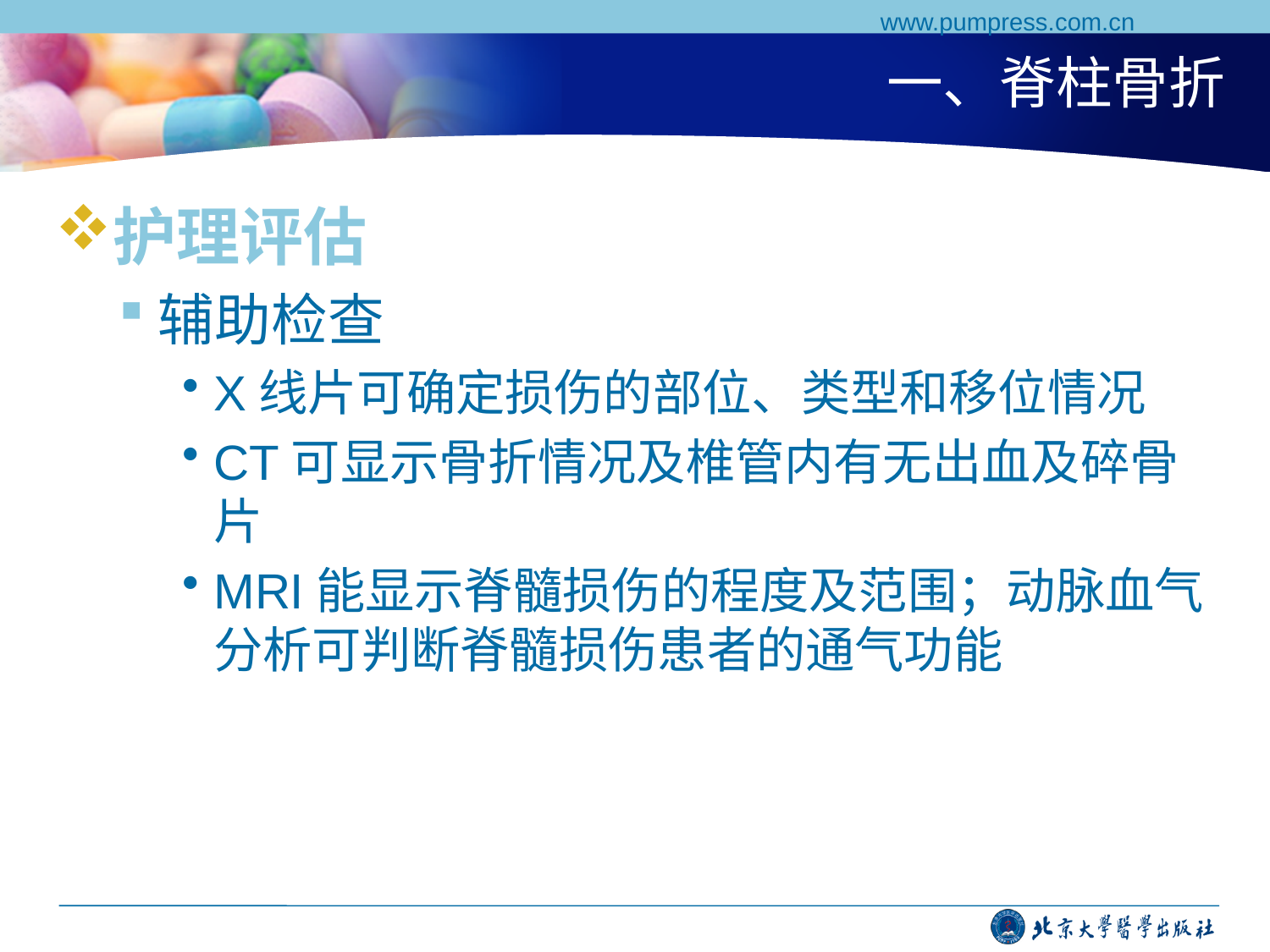

www.pumpress.com.cn
# 一、脊柱骨折
护理评估
辅助检查
X线片可确定损伤的部位、类型和移位情况
CT可显示骨折情况及椎管内有无出血及碎骨片
MRI能显示脊髓损伤的程度及范围；动脉血气分析可判断脊髓损伤患者的通气功能